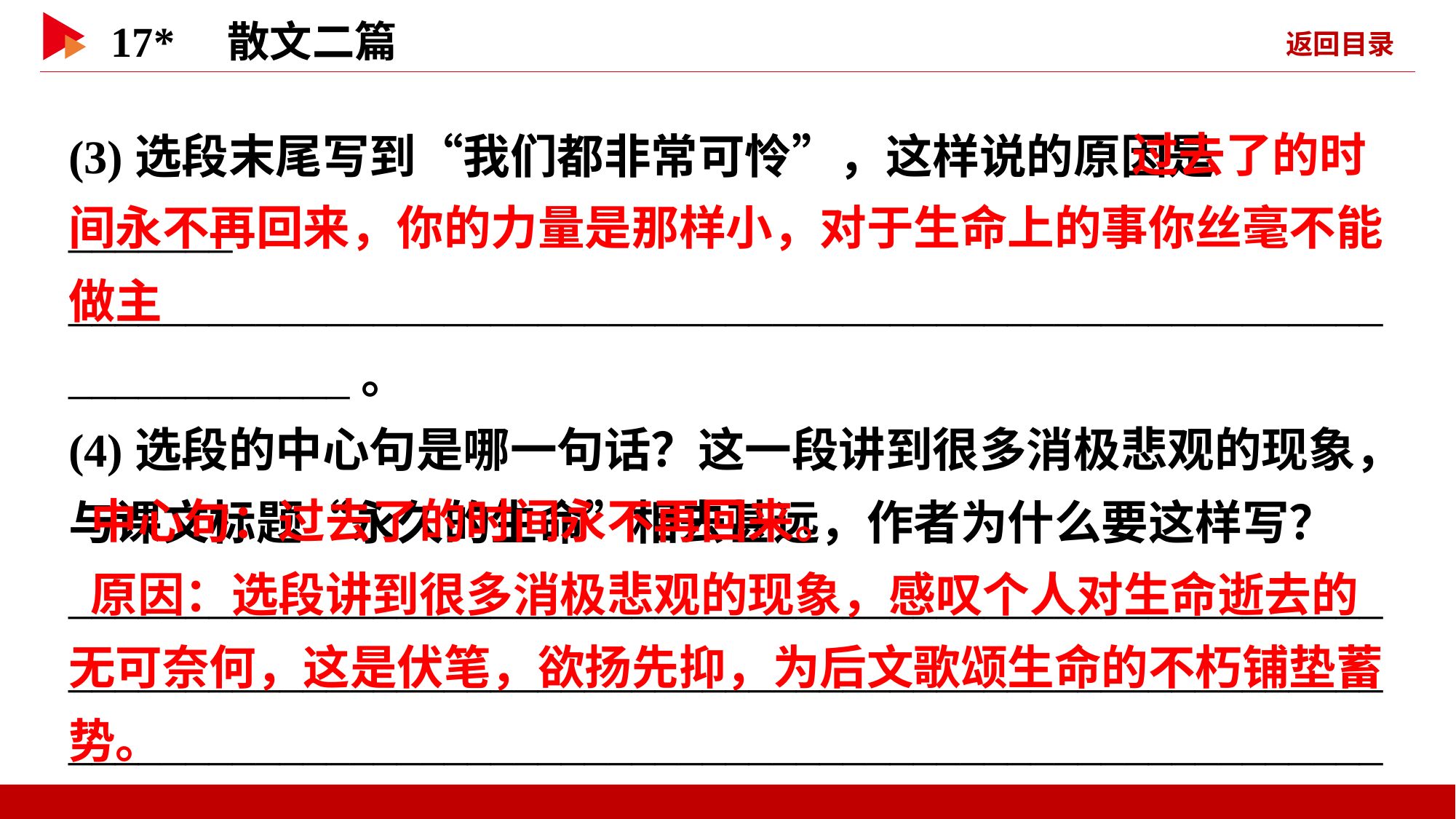

过去了的时间永不再回来，你的力量是那样小，对于生命上的事你丝毫不能做主
(3)选段末尾写到“我们都非常可怜”，这样说的原因是_______
____________________________________________________________________。
(4)选段的中心句是哪一句话？这一段讲到很多消极悲观的现象，与课文标题“永久的生命”相去甚远，作者为什么要这样写？
________________________________________________________________________________________________________________________________________________________________________________________________________________________________
 中心句：过去了的时间永不再回来。
 原因：选段讲到很多消极悲观的现象，感叹个人对生命逝去的无可奈何，这是伏笔，欲扬先抑，为后文歌颂生命的不朽铺垫蓄势。